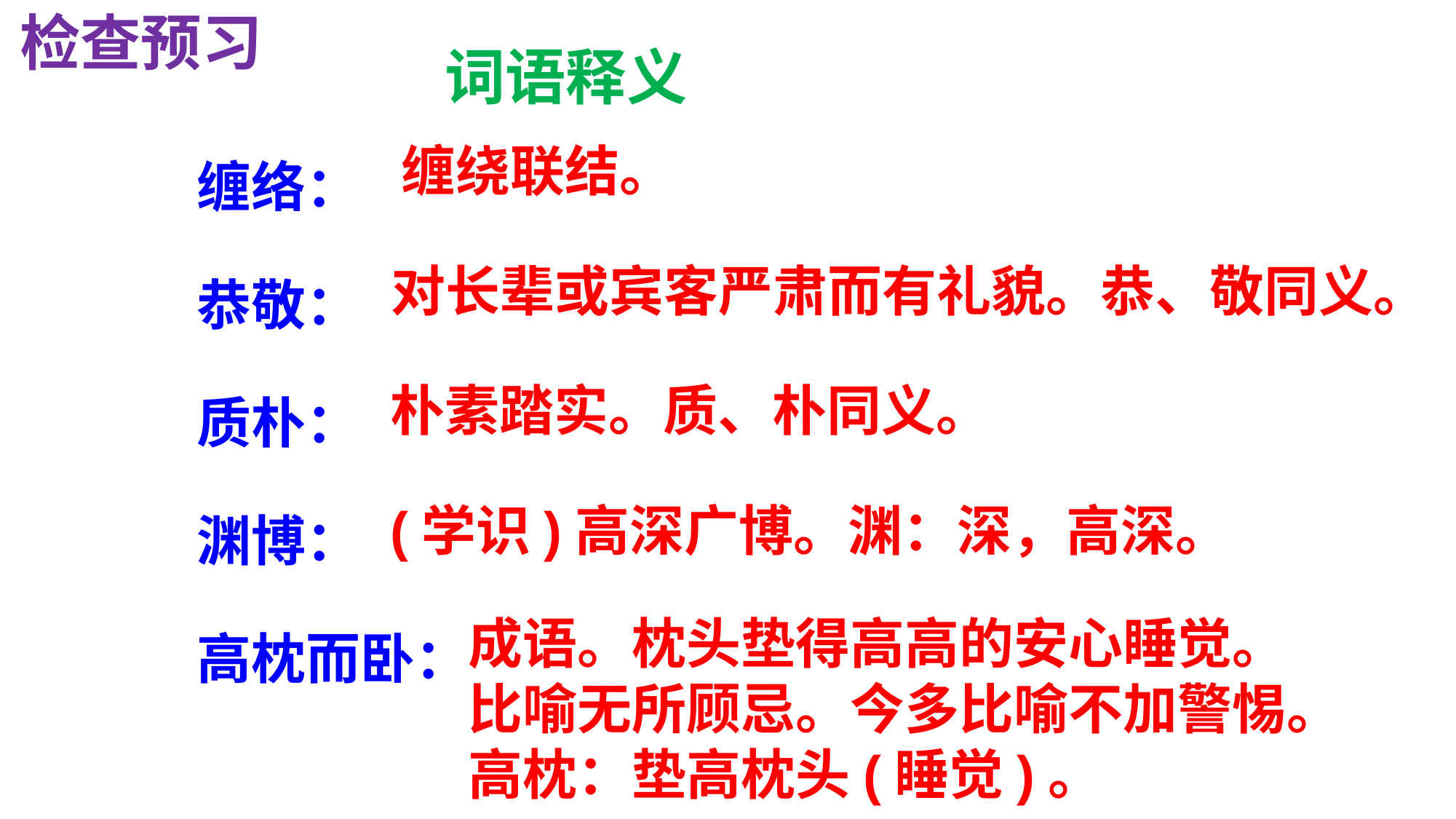

检查预习
词语释义
缠络：
恭敬：
质朴：
渊博：
高枕而卧：
缠绕联结。
对长辈或宾客严肃而有礼貌。恭、敬同义。
朴素踏实。质、朴同义。
(学识)高深广博。渊：深，高深。
成语。枕头垫得高高的安心睡觉。比喻无所顾忌。今多比喻不加警惕。高枕：垫高枕头(睡觉)。